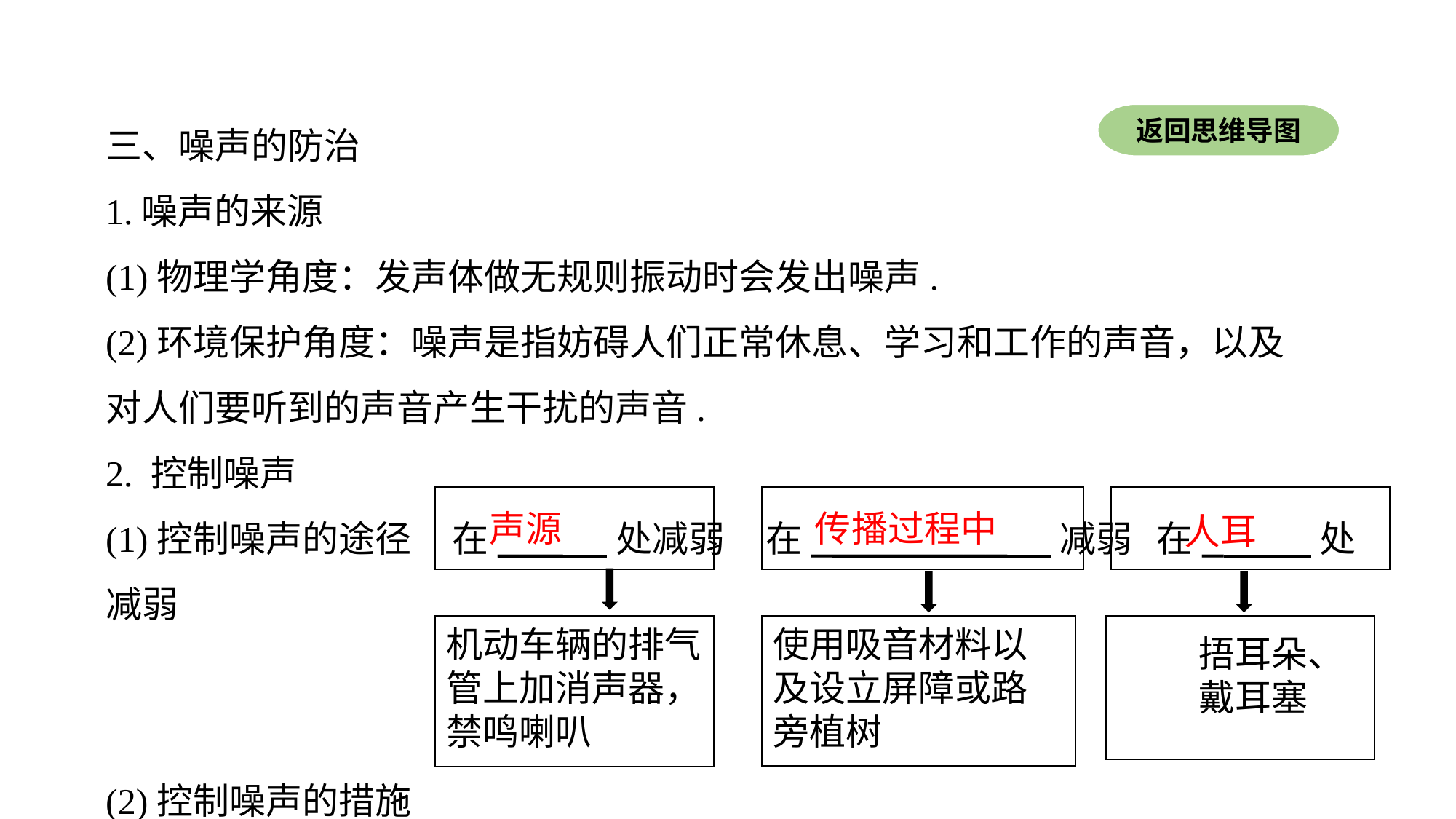

三、噪声的防治
1.噪声的来源
(1)物理学角度：发声体做无规则振动时会发出噪声.
(2)环境保护角度：噪声是指妨碍人们正常休息、学习和工作的声音，以及
对人们要听到的声音产生干扰的声音.
2. 控制噪声
(1)控制噪声的途径     在___  处减弱     在_________  减弱   在_    处减弱

(2)控制噪声的措施
返回思维导图

传播过程中
声源
人耳

机动车辆的排气管上加消声器，禁鸣喇叭

使用吸音材料以及设立屏障或路旁植树

       捂耳朵、
       戴耳塞